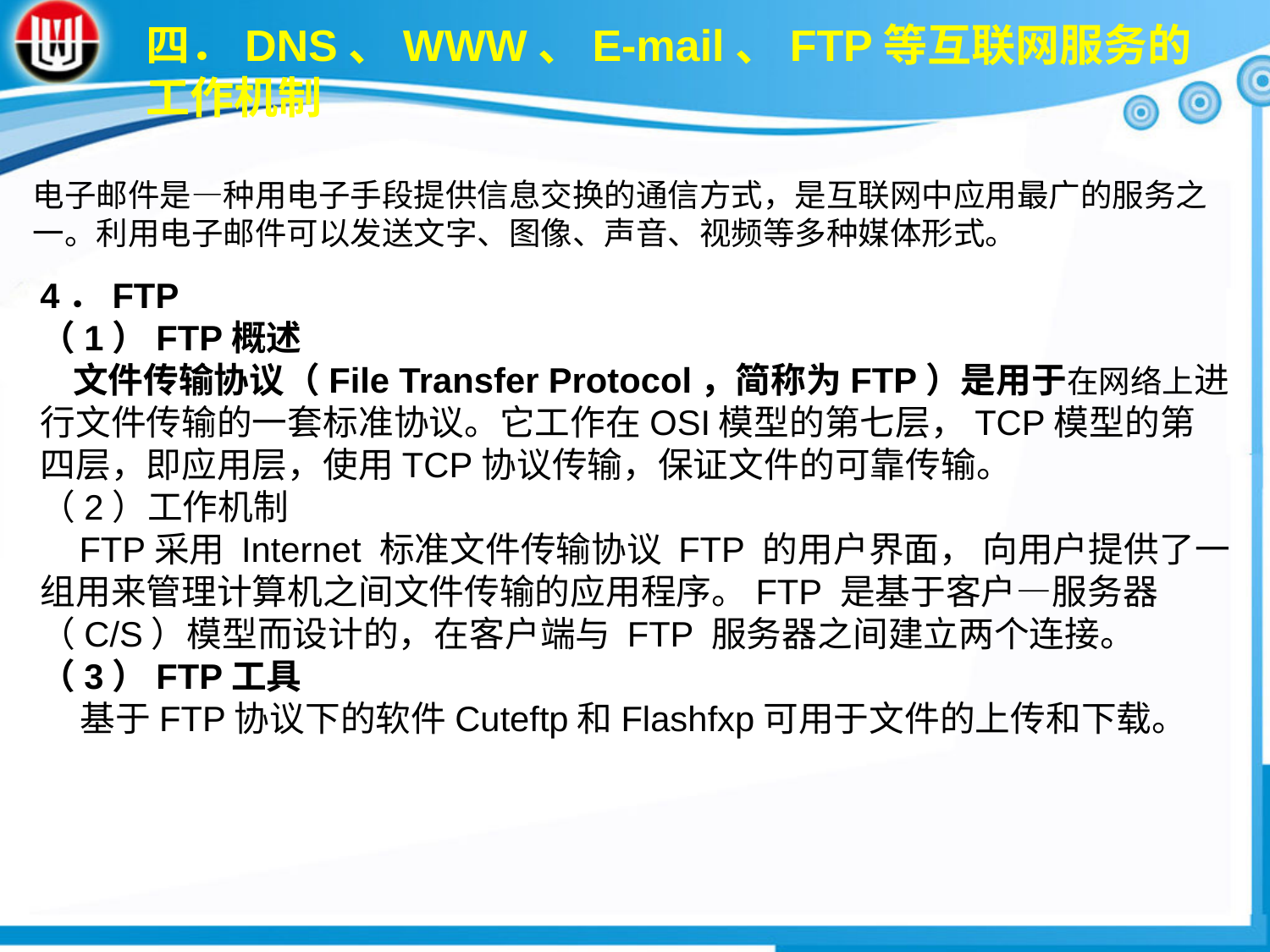

四．DNS、WWW、E-mail、FTP等互联网服务的工作机制
电子邮件是—种用电子手段提供信息交换的通信方式，是互联网中应用最广的服务之一。利用电子邮件可以发送文字、图像、声音、视频等多种媒体形式。
4．FTP（1）FTP概述   文件传输协议（File Transfer Protocol，简称为FTP）是用于在网络上进行文件传输的一套标准协议。它工作在OSI模型的第七层，TCP模型的第四层，即应用层，使用TCP协议传输，保证文件的可靠传输。（2）工作机制    FTP采用 Internet 标准文件传输协议 FTP 的用户界面， 向用户提供了一组用来管理计算机之间文件传输的应用程序。FTP 是基于客户—服务器（C/S）模型而设计的，在客户端与 FTP 服务器之间建立两个连接。
（3）FTP工具
    基于FTP协议下的软件Cuteftp和Flashfxp可用于文件的上传和下载。